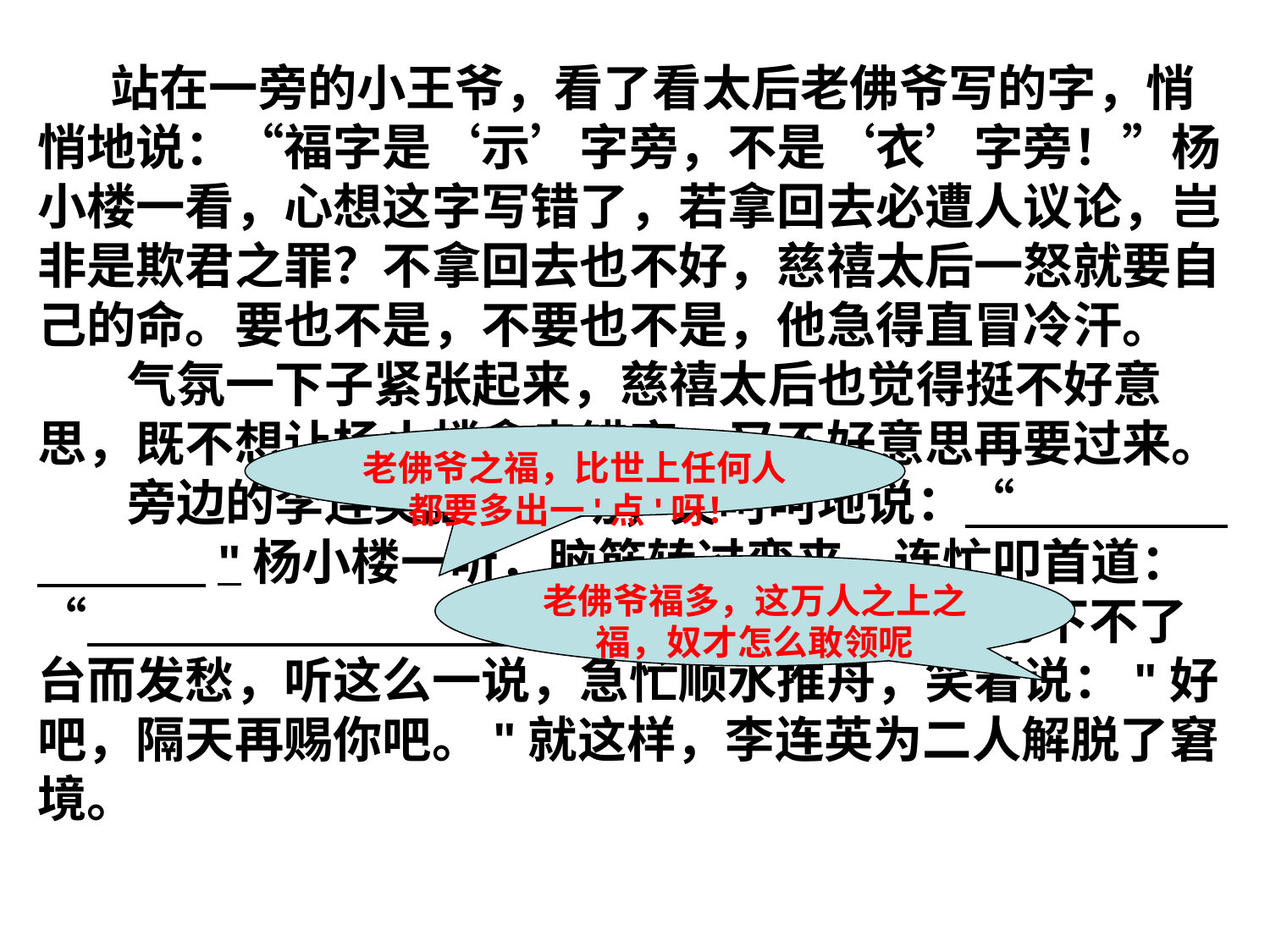

站在一旁的小王爷，看了看太后老佛爷写的字，悄悄地说：“福字是‘示’字旁，不是‘衣’字旁！”杨小楼一看，心想这字写错了，若拿回去必遭人议论，岂非是欺君之罪？不拿回去也不好，慈禧太后一怒就要自己的命。要也不是，不要也不是，他急得直冒冷汗。
        气氛一下子紧张起来，慈禧太后也觉得挺不好意思，既不想让杨小楼拿走错字，又不好意思再要过来。
        旁边的李连英脑子一动，笑呵呵地说：“                                   "杨小楼一听，脑筋转过弯来，连忙叩首道：“                                                  ！"慈禧太后正为下不了台而发愁，听这么一说，急忙顺水推舟，笑着说："好吧，隔天再赐你吧。"就这样，李连英为二人解脱了窘境。
老佛爷之福，比世上任何人都要多出一'点'呀！
老佛爷福多，这万人之上之福，奴才怎么敢领呢